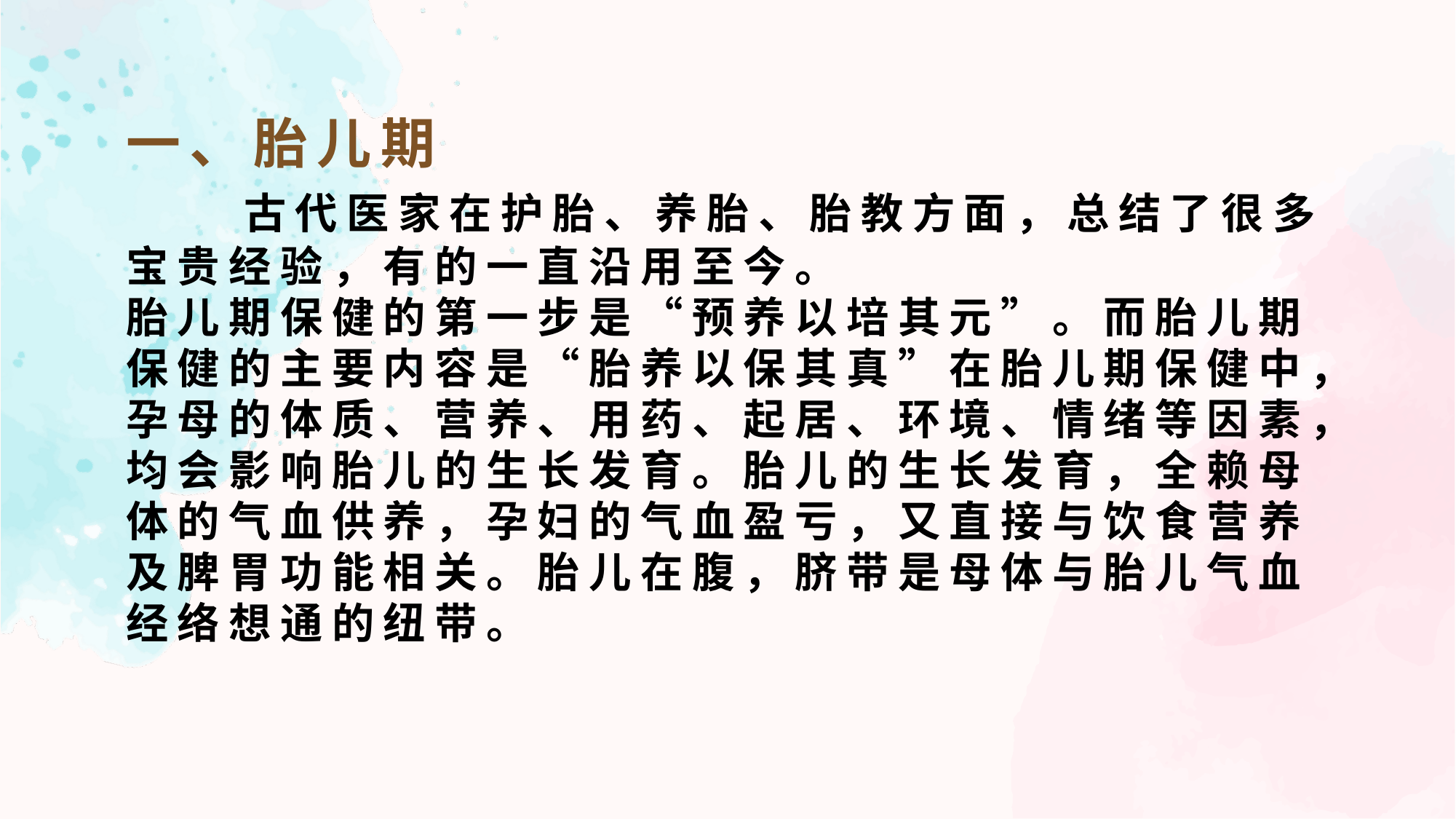

一、胎儿期
     古代医家在护胎、养胎、胎教方面，总结了很多宝贵经验，有的一直沿用至今。
胎儿期保健的第一步是“预养以培其元”。而胎儿期保健的主要内容是“胎养以保其真”在胎儿期保健中，孕母的体质、营养、用药、起居、环境、情绪等因素，均会影响胎儿的生长发育。胎儿的生长发育，全赖母体的气血供养，孕妇的气血盈亏，又直接与饮食营养及脾胃功能相关。胎儿在腹，脐带是母体与胎儿气血经络想通的纽带。